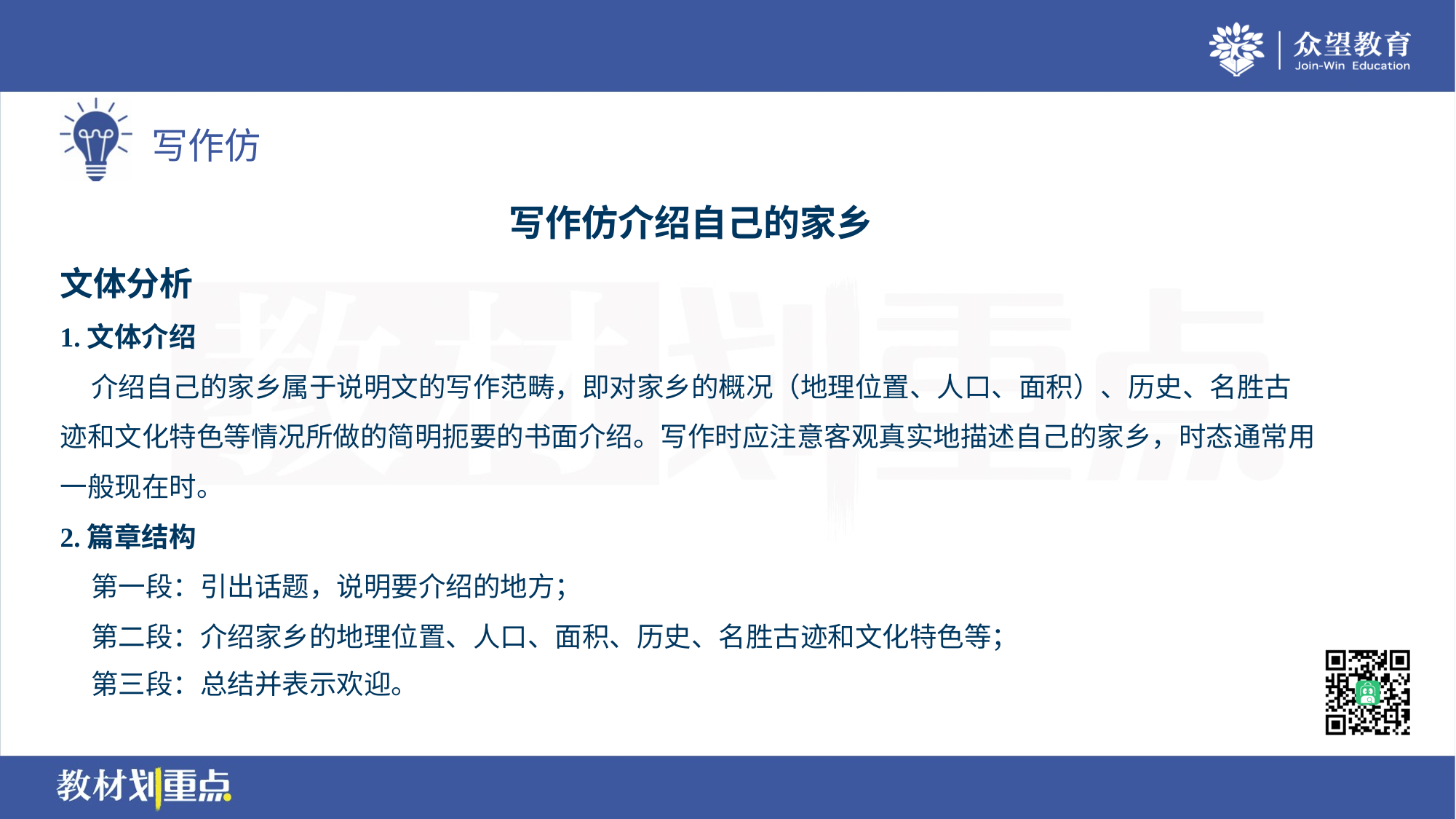

写作仿介绍自己的家乡
文体分析
1.文体介绍
    介绍自己的家乡属于说明文的写作范畴，即对家乡的概况（地理位置、人口、面积）、历史、名胜古
迹和文化特色等情况所做的简明扼要的书面介绍。写作时应注意客观真实地描述自己的家乡，时态通常用
一般现在时。
2.篇章结构
    第一段：引出话题，说明要介绍的地方；
    第二段：介绍家乡的地理位置、人口、面积、历史、名胜古迹和文化特色等；
    第三段：总结并表示欢迎。